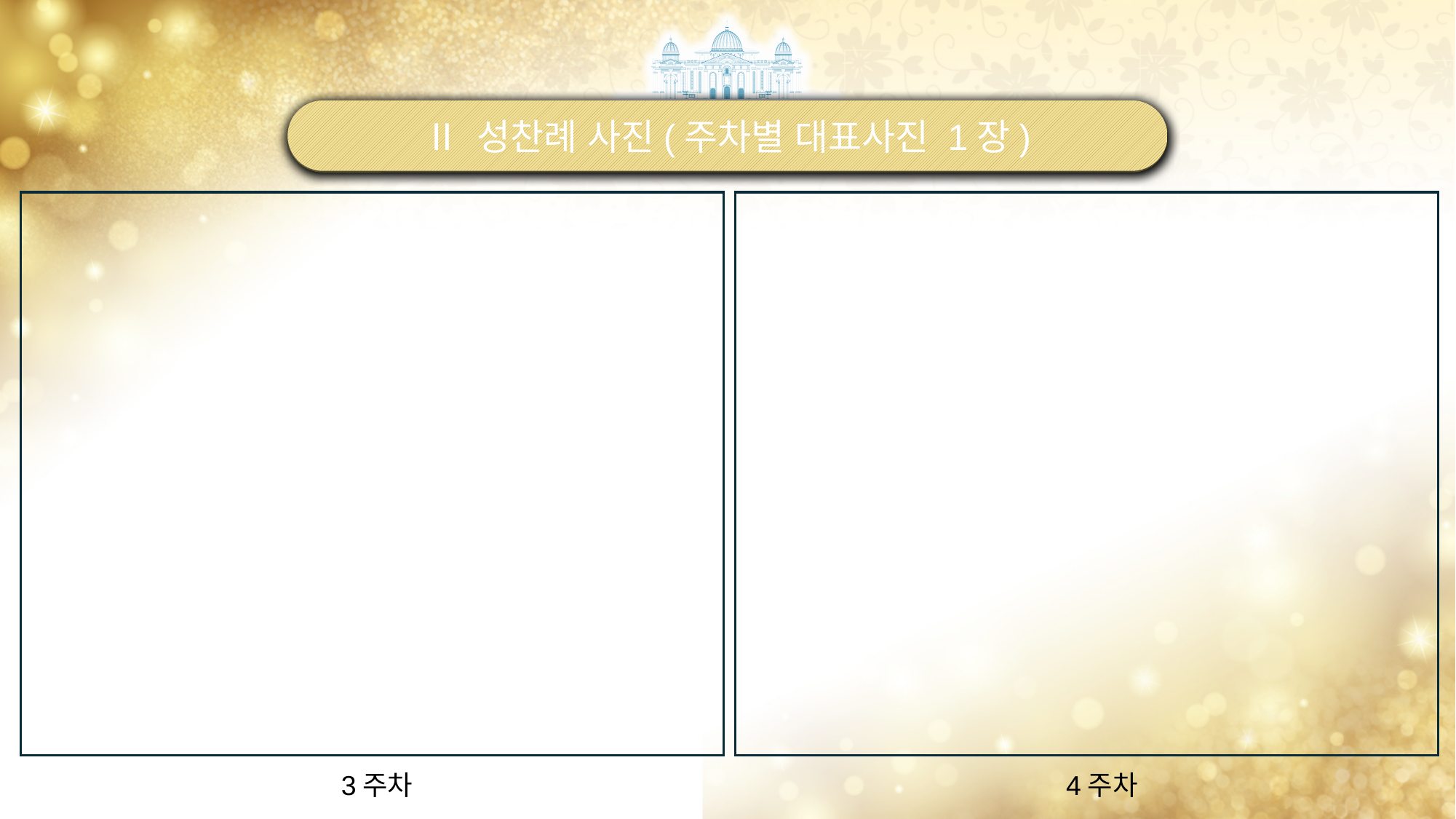

Ⅱ 성찬례 사진(주차별 대표사진 1장)

3주차
4주차